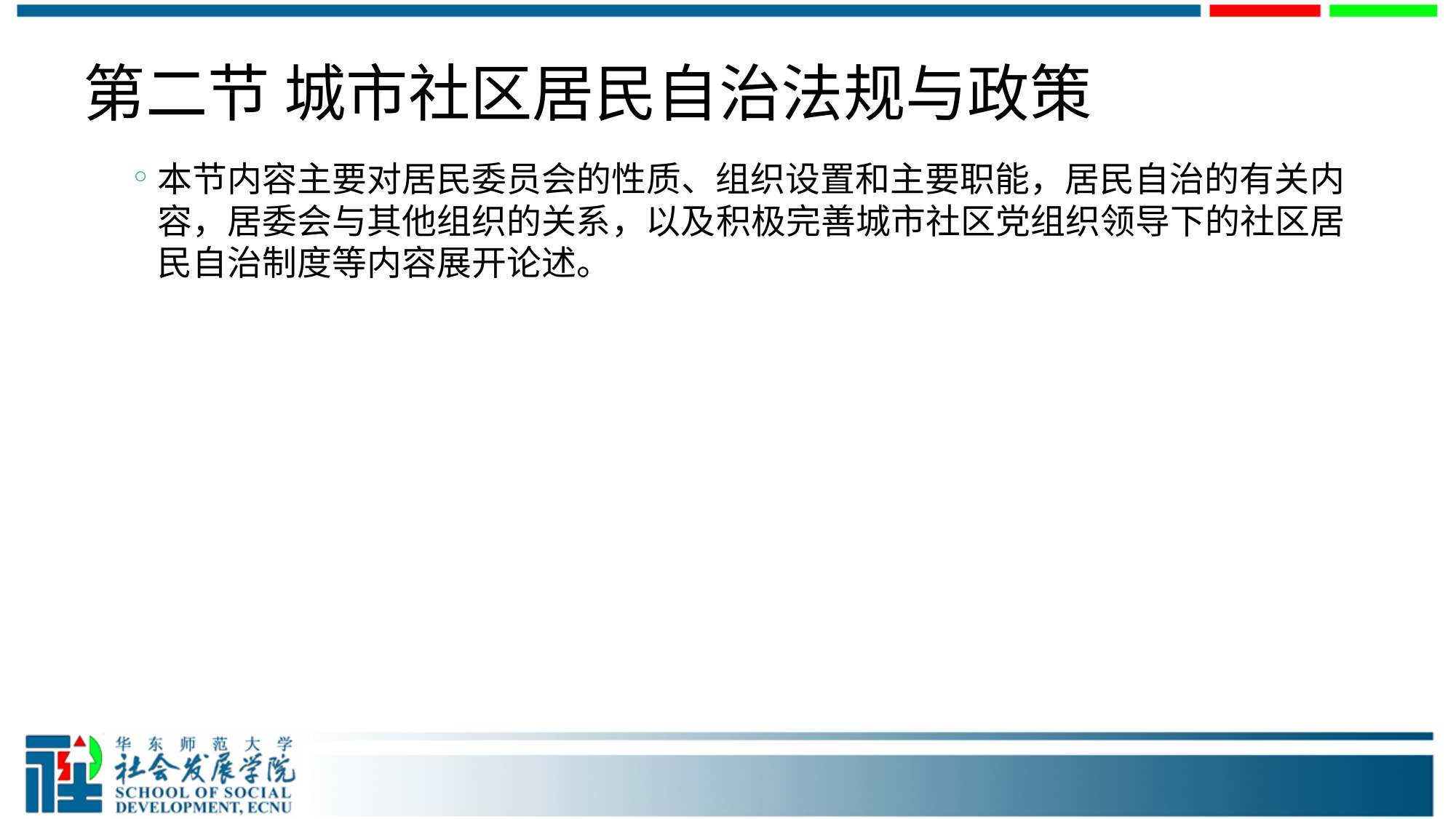

# 第二节 城市社区居民自治法规与政策
本节内容主要对居民委员会的性质、组织设置和主要职能，居民自治的有关内容，居委会与其他组织的关系，以及积极完善城市社区党组织领导下的社区居民自治制度等内容展开论述。